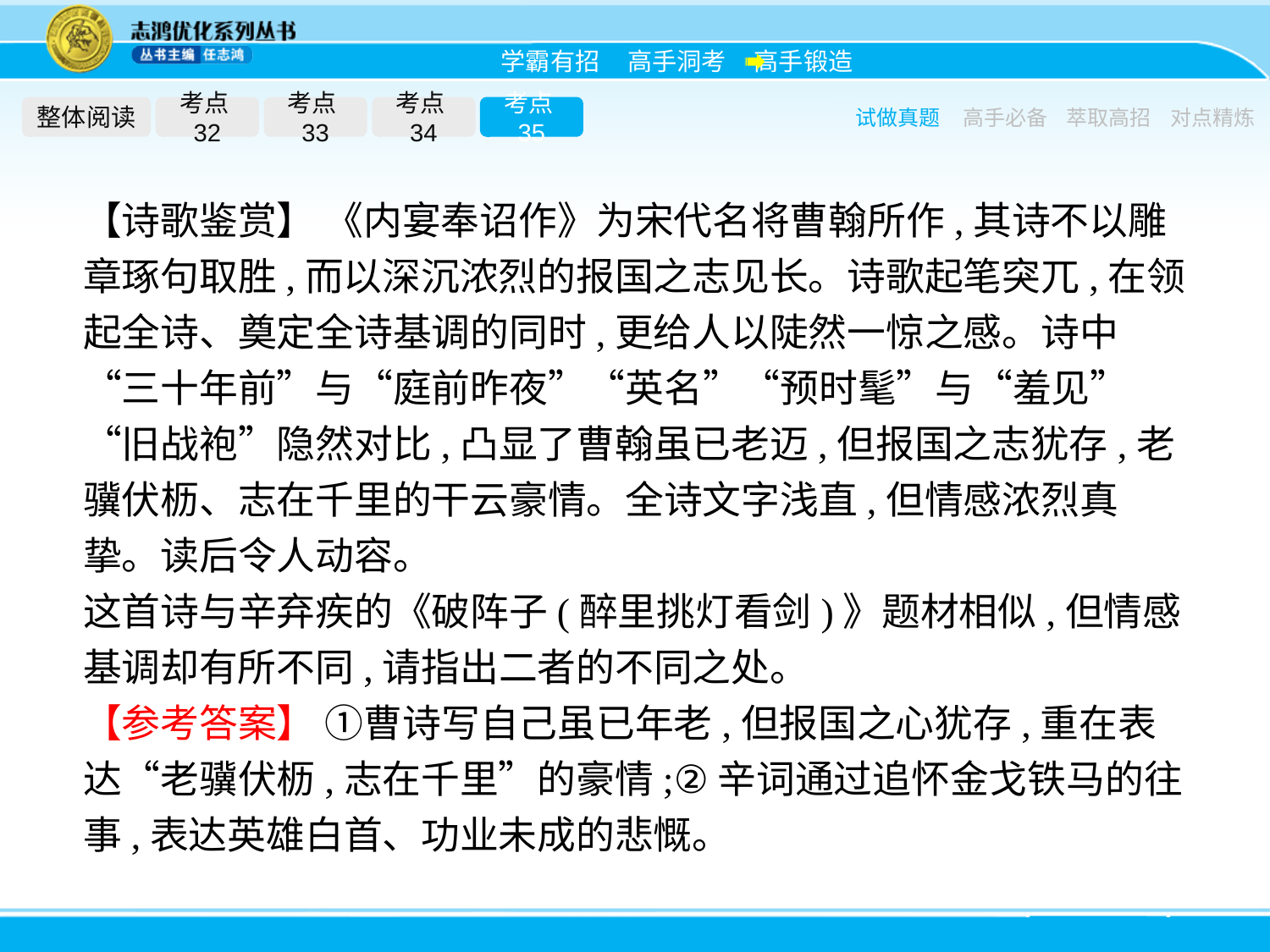

整体阅读
考点32
考点33
考点34
考点35
试做真题
高手必备
萃取高招
对点精炼
【诗歌鉴赏】 《内宴奉诏作》为宋代名将曹翰所作,其诗不以雕章琢句取胜,而以深沉浓烈的报国之志见长。诗歌起笔突兀,在领起全诗、奠定全诗基调的同时,更给人以陡然一惊之感。诗中“三十年前”与“庭前昨夜”“英名”“预时髦”与“羞见”“旧战袍”隐然对比,凸显了曹翰虽已老迈,但报国之志犹存,老骥伏枥、志在千里的干云豪情。全诗文字浅直,但情感浓烈真挚。读后令人动容。
这首诗与辛弃疾的《破阵子(醉里挑灯看剑)》题材相似,但情感基调却有所不同,请指出二者的不同之处。
【参考答案】 ①曹诗写自己虽已年老,但报国之心犹存,重在表达“老骥伏枥,志在千里”的豪情;②辛词通过追怀金戈铁马的往事,表达英雄白首、功业未成的悲慨。